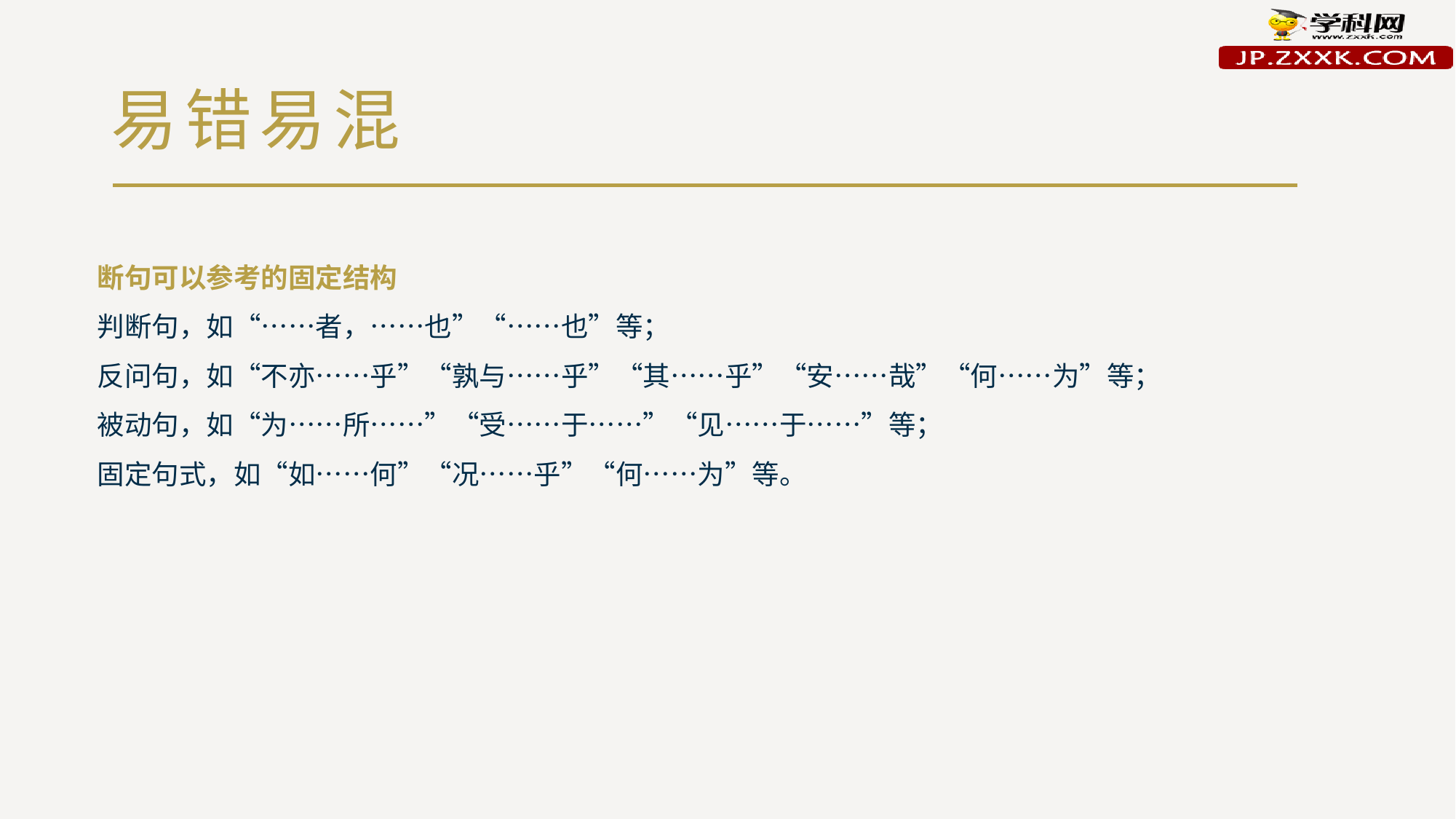

# 易错易混
断句可以参考的固定结构
判断句，如“……者，……也”“……也”等；
反问句，如“不亦……乎”“孰与……乎”“其……乎”“安……哉”“何……为”等；
被动句，如“为……所……”“受……于……”“见……于……”等；
固定句式，如“如……何”“况……乎”“何……为”等。